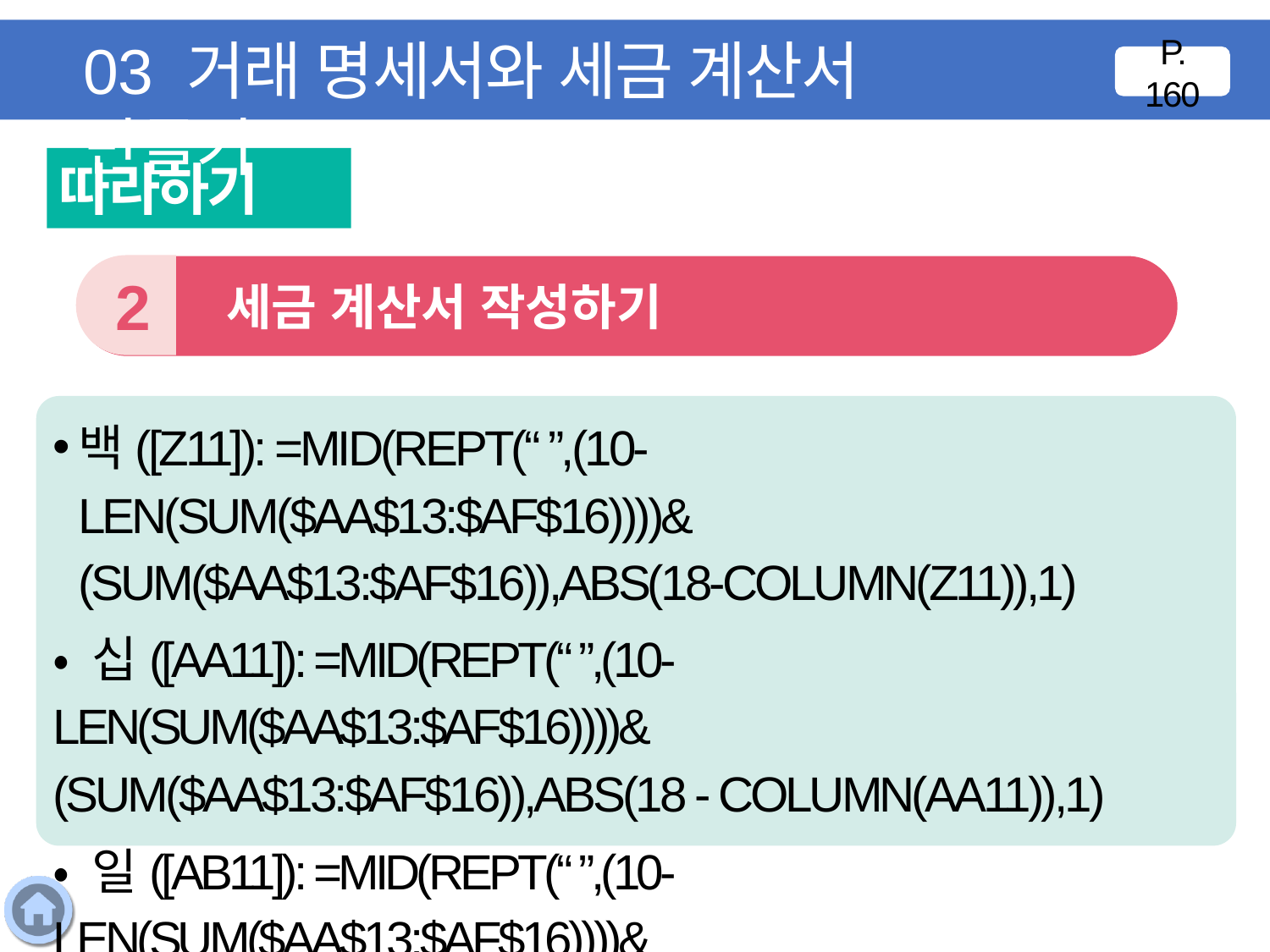

03 거래 명세서와 세금 계산서 만들기
P. 160
따라하기
2
        세금 계산서 작성하기
백([Z11]): =MID(REPT(“ ”,(10-LEN(SUM($AA$13:$AF$16))))&
(SUM($AA$13:$AF$16)),ABS(18-COLUMN(Z11)),1)
• 십([AA11]): =MID(REPT(“ ”,(10-LEN(SUM($AA$13:$AF$16))))&
(SUM($AA$13:$AF$16)),ABS(18 - COLUMN(AA11)),1)
• 일([AB11]): =MID(REPT(“ ”,(10-LEN(SUM($AA$13:$AF$16))))&
(SUM($AA$13:$AF$16)),ABS(18 - COLUMN(AB11)),1)